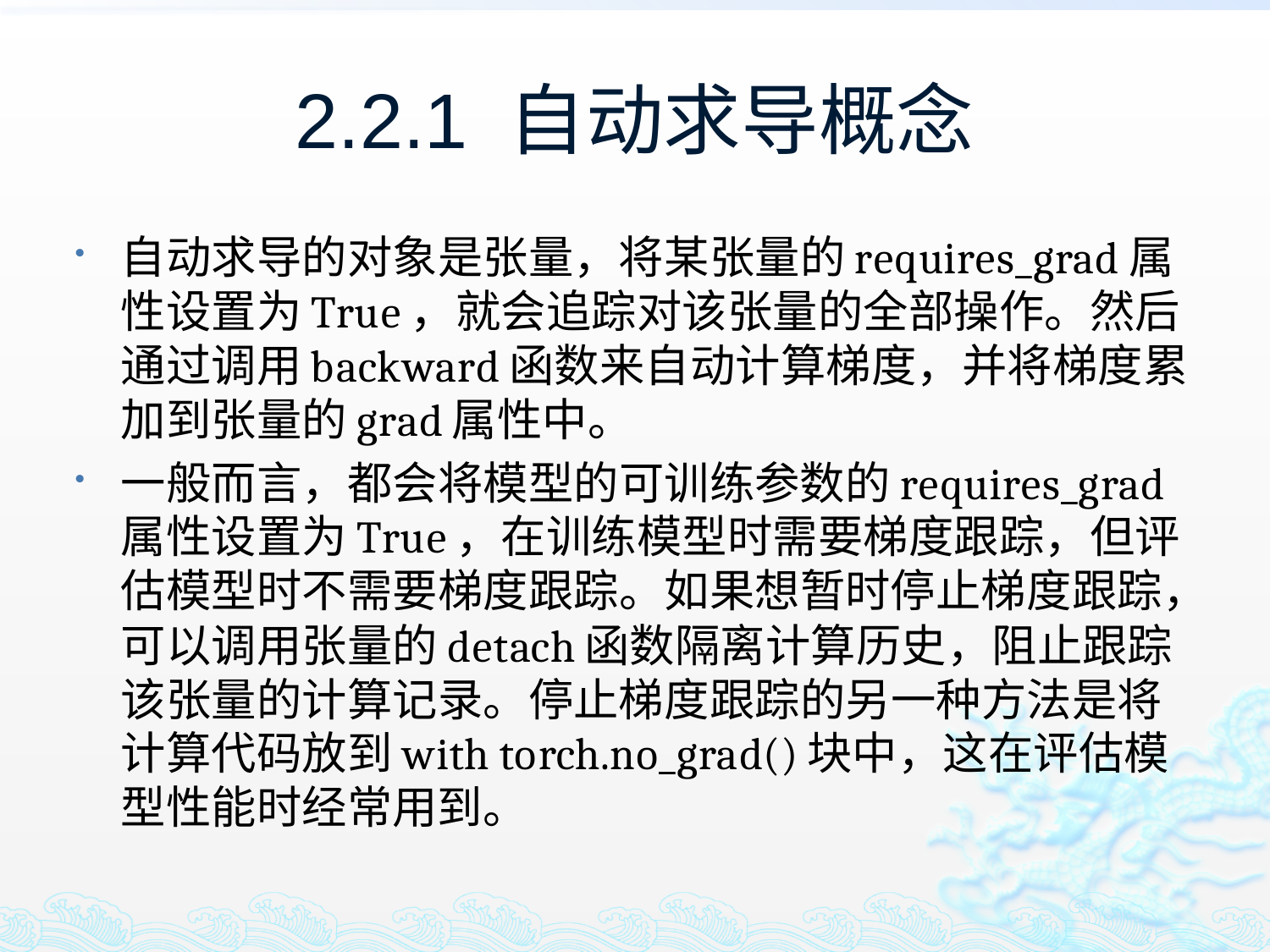

# 2.2.1 自动求导概念
自动求导的对象是张量，将某张量的requires_grad属性设置为True，就会追踪对该张量的全部操作。然后通过调用backward函数来自动计算梯度，并将梯度累加到张量的grad属性中。
一般而言，都会将模型的可训练参数的requires_grad属性设置为True，在训练模型时需要梯度跟踪，但评估模型时不需要梯度跟踪。如果想暂时停止梯度跟踪，可以调用张量的detach函数隔离计算历史，阻止跟踪该张量的计算记录。停止梯度跟踪的另一种方法是将计算代码放到with torch.no_grad()块中，这在评估模型性能时经常用到。